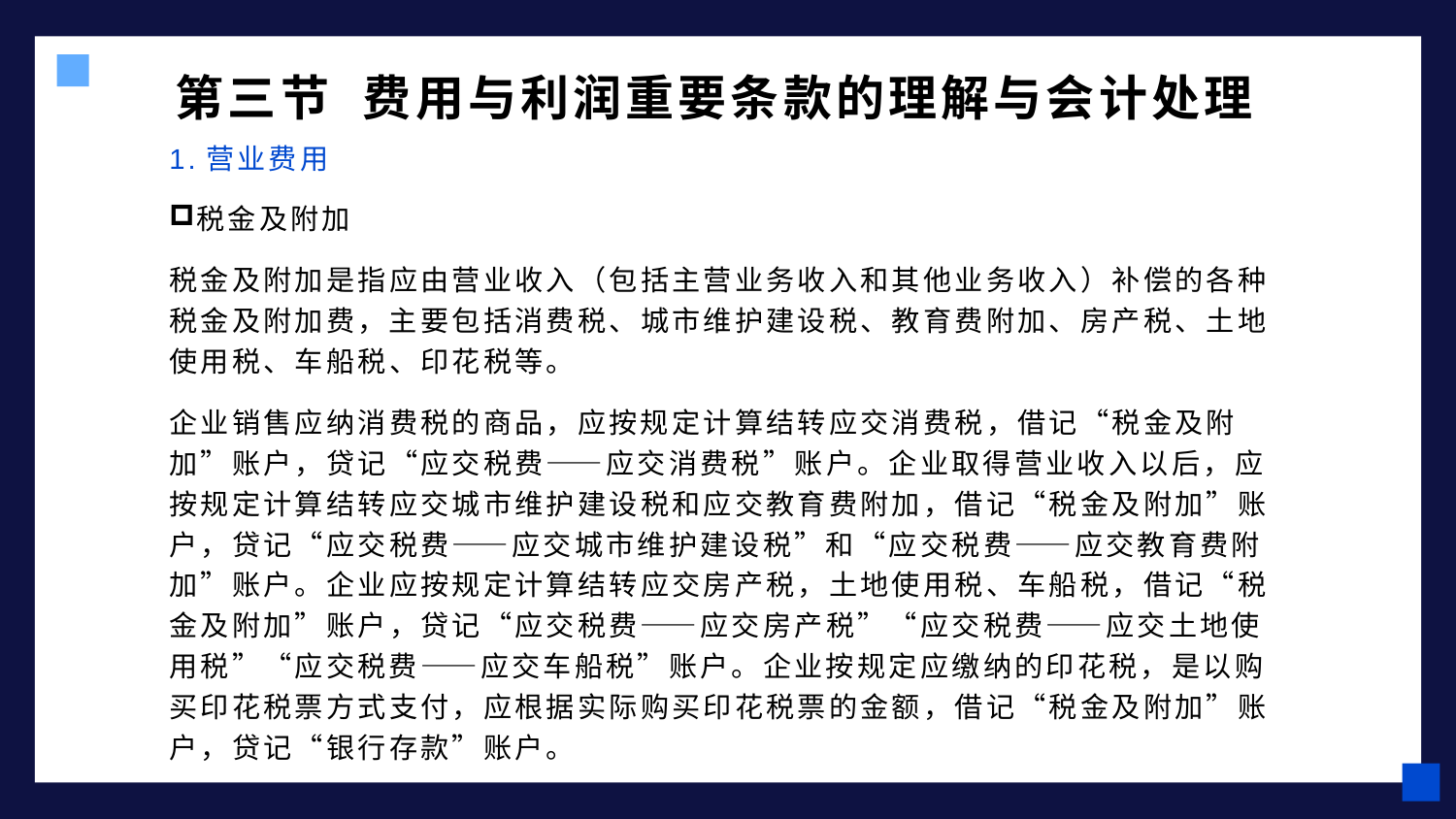

# 第三节  费用与利润重要条款的理解与会计处理
1.营业费用
税金及附加
税金及附加是指应由营业收入（包括主营业务收入和其他业务收入）补偿的各种税金及附加费，主要包括消费税、城市维护建设税、教育费附加、房产税、土地使用税、车船税、印花税等。
企业销售应纳消费税的商品，应按规定计算结转应交消费税，借记“税金及附加”账户，贷记“应交税费——应交消费税”账户。企业取得营业收入以后，应按规定计算结转应交城市维护建设税和应交教育费附加，借记“税金及附加”账户，贷记“应交税费——应交城市维护建设税”和“应交税费——应交教育费附加”账户。企业应按规定计算结转应交房产税，土地使用税、车船税，借记“税金及附加”账户，贷记“应交税费——应交房产税”“应交税费——应交土地使用税”“应交税费——应交车船税”账户。企业按规定应缴纳的印花税，是以购买印花税票方式支付，应根据实际购买印花税票的金额，借记“税金及附加”账户，贷记“银行存款”账户。